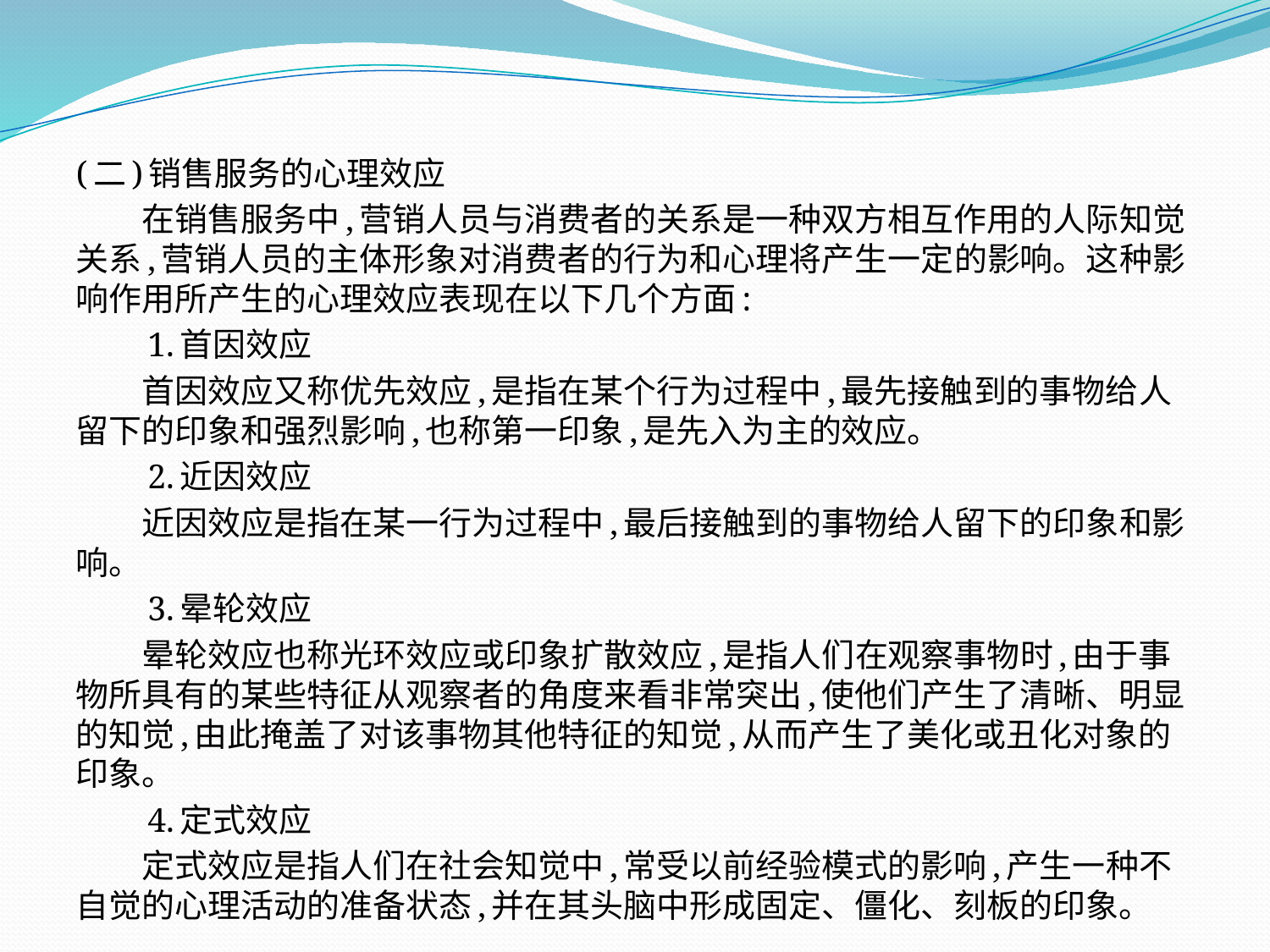

(二)销售服务的心理效应
　　在销售服务中,营销人员与消费者的关系是一种双方相互作用的人际知觉关系,营销人员的主体形象对消费者的行为和心理将产生一定的影响。这种影响作用所产生的心理效应表现在以下几个方面:
　　1.首因效应
　　首因效应又称优先效应,是指在某个行为过程中,最先接触到的事物给人留下的印象和强烈影响,也称第一印象,是先入为主的效应。
　　2.近因效应
　　近因效应是指在某一行为过程中,最后接触到的事物给人留下的印象和影响。
　　3.晕轮效应
　　晕轮效应也称光环效应或印象扩散效应,是指人们在观察事物时,由于事物所具有的某些特征从观察者的角度来看非常突出,使他们产生了清晰、明显的知觉,由此掩盖了对该事物其他特征的知觉,从而产生了美化或丑化对象的印象。
　　4.定式效应
　　定式效应是指人们在社会知觉中,常受以前经验模式的影响,产生一种不自觉的心理活动的准备状态,并在其头脑中形成固定、僵化、刻板的印象。